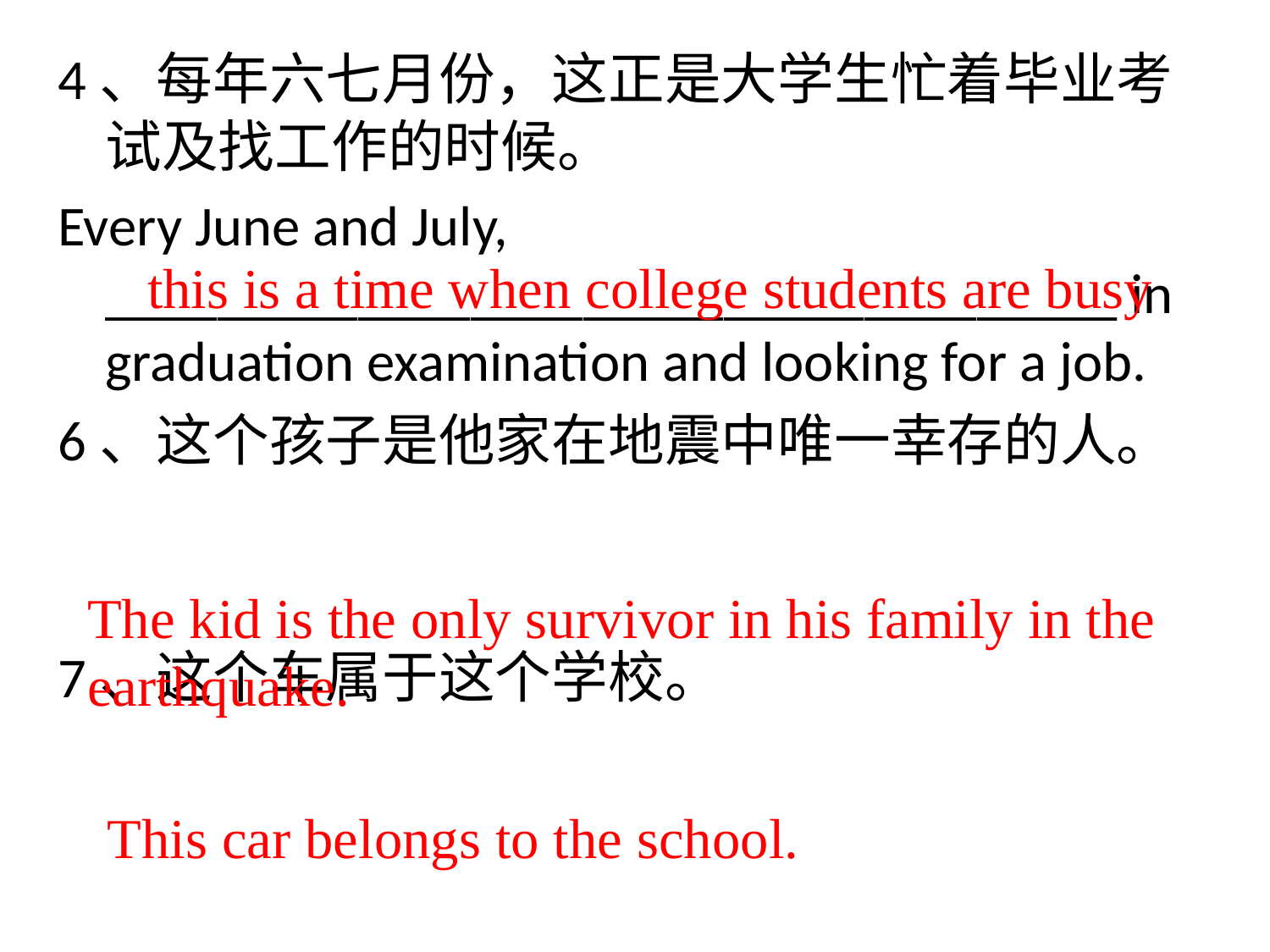

4、每年六七月份，这正是大学生忙着毕业考试及找工作的时候。
Every June and July, ____________________________________ in graduation examination and looking for a job.
6、这个孩子是他家在地震中唯一幸存的人。

7、这个车属于这个学校。

#

this is a time when college students are busy
The kid is the only survivor in his family in the earthquake.
This car belongs to the school.